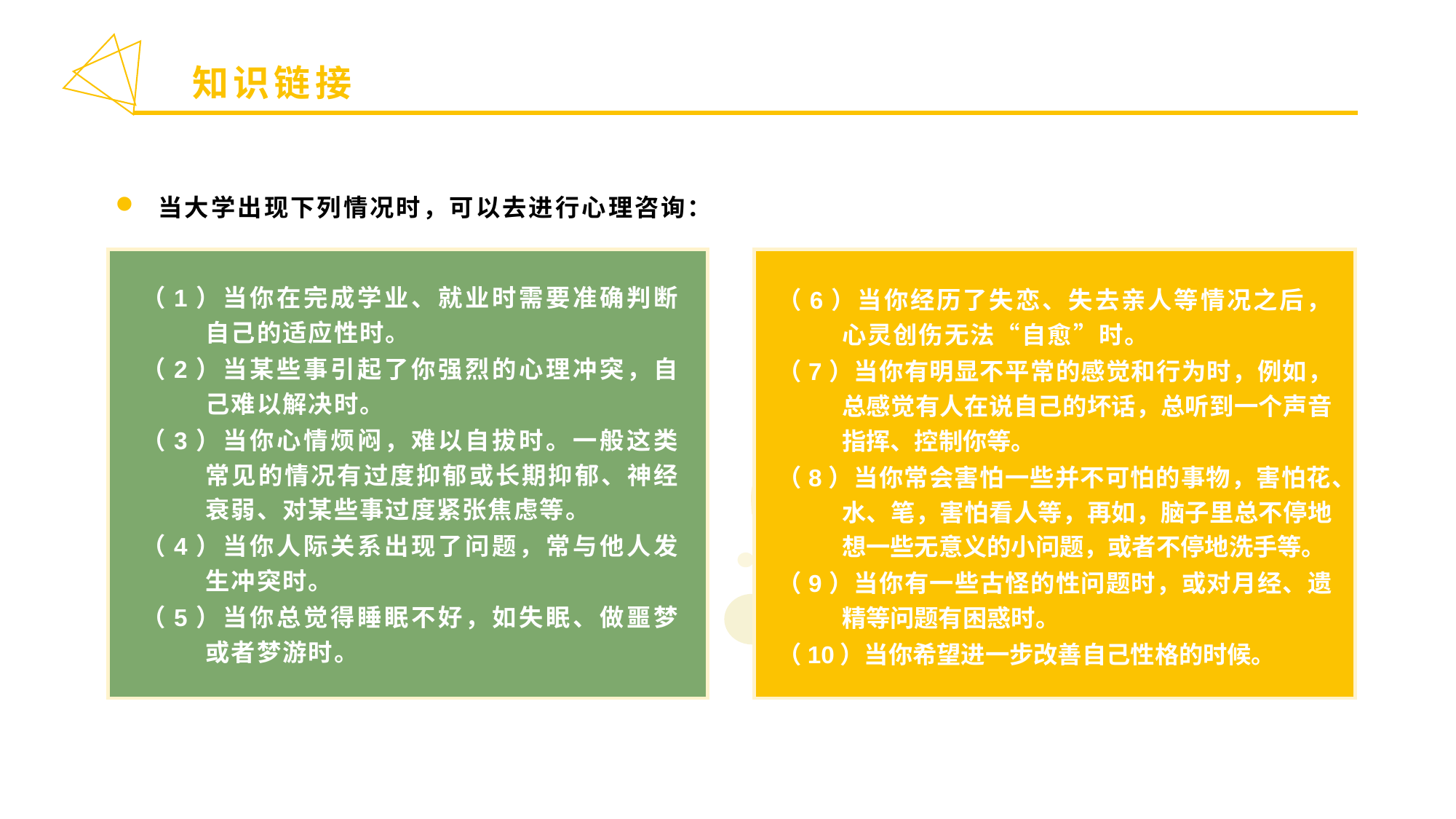

知识链接
当大学出现下列情况时，可以去进行心理咨询：

（6）当你经历了失恋、失去亲人等情况之后，心灵创伤无法“自愈”时。
（7）当你有明显不平常的感觉和行为时，例如，总感觉有人在说自己的坏话，总听到一个声音指挥、控制你等。
（8）当你常会害怕一些并不可怕的事物，害怕花、水、笔，害怕看人等，再如，脑子里总不停地想一些无意义的小问题，或者不停地洗手等。
（9）当你有一些古怪的性问题时，或对月经、遗精等问题有困惑时。
（10）当你希望进一步改善自己性格的时候。
（1）当你在完成学业、就业时需要准确判断自己的适应性时。
（2）当某些事引起了你强烈的心理冲突，自己难以解决时。
（3）当你心情烦闷，难以自拔时。一般这类常见的情况有过度抑郁或长期抑郁、神经衰弱、对某些事过度紧张焦虑等。
（4）当你人际关系出现了问题，常与他人发生冲突时。
（5）当你总觉得睡眠不好，如失眠、做噩梦或者梦游时。